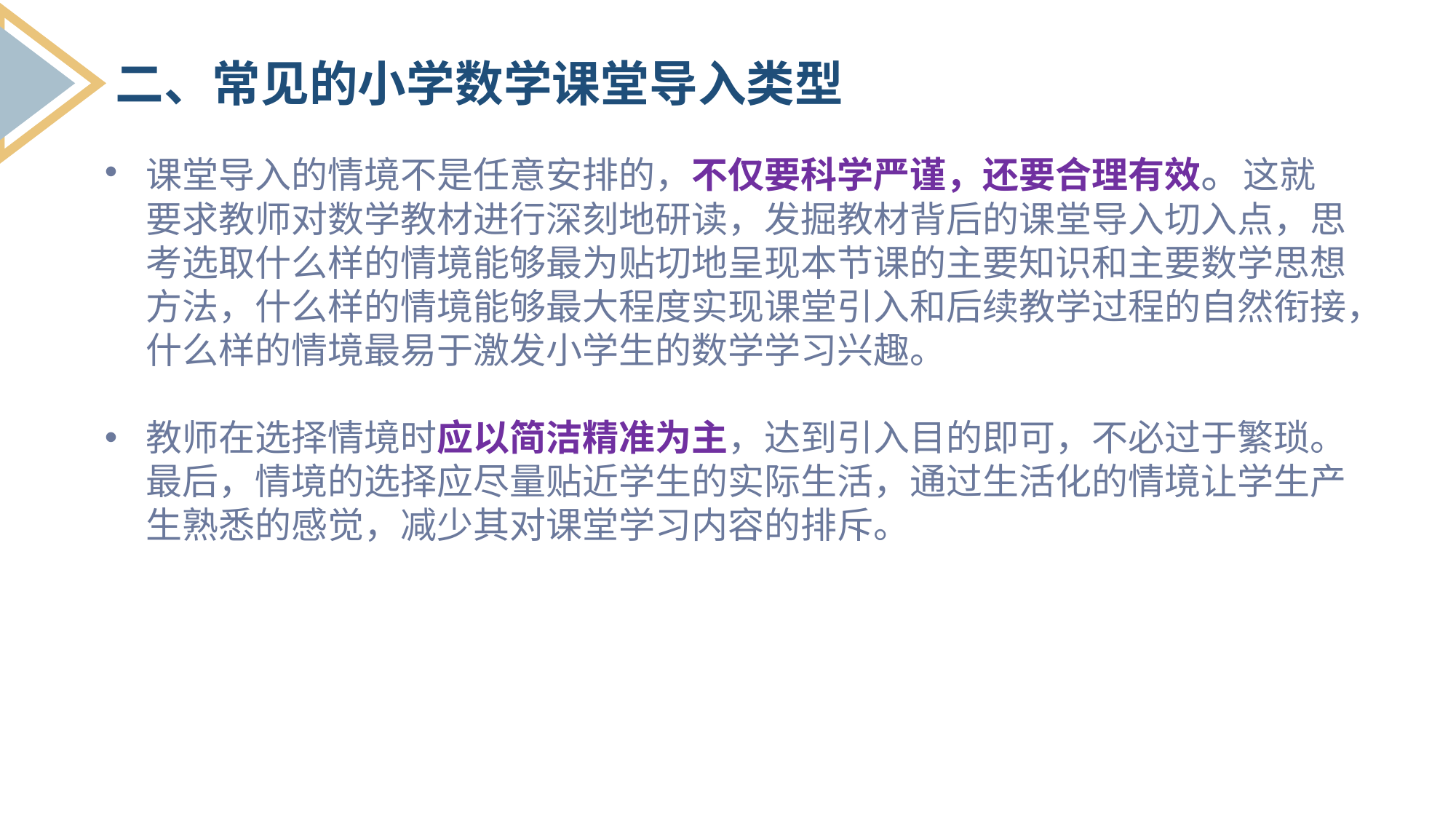

二、常见的小学数学课堂导入类型

课堂导入的情境不是任意安排的，不仅要科学严谨，还要合理有效。这就要求教师对数学教材进行深刻地研读，发掘教材背后的课堂导入切入点，思考选取什么样的情境能够最为贴切地呈现本节课的主要知识和主要数学思想方法，什么样的情境能够最大程度实现课堂引入和后续教学过程的自然衔接，什么样的情境最易于激发小学生的数学学习兴趣。

教师在选择情境时应以简洁精准为主，达到引入目的即可，不必过于繁琐。最后，情境的选择应尽量贴近学生的实际生活，通过生活化的情境让学生产生熟悉的感觉，减少其对课堂学习内容的排斥。